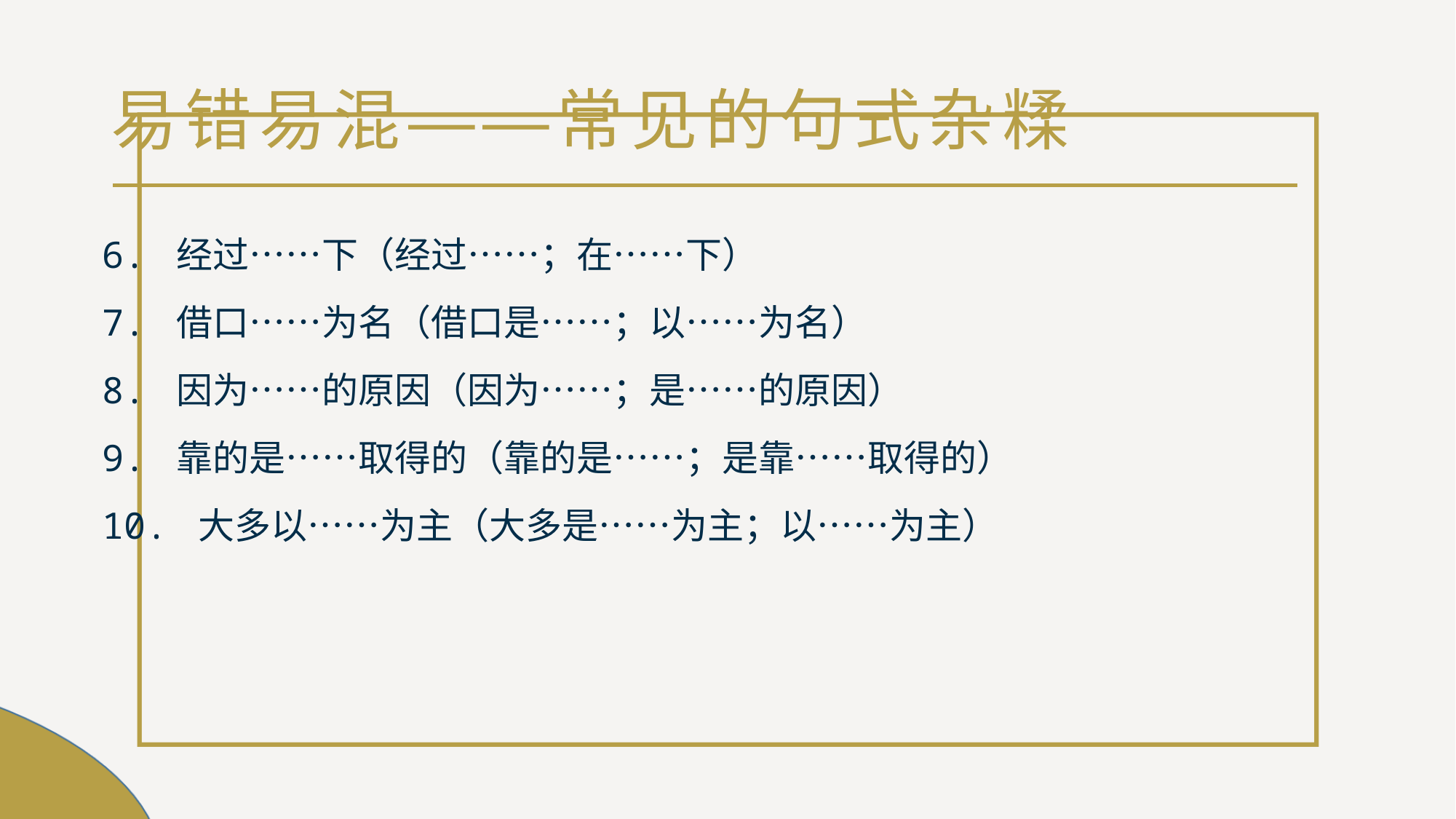

# 易错易混——常见的句式杂糅
6. 经过……下（经过……；在……下）
7. 借口……为名（借口是……；以……为名）
8. 因为……的原因（因为……；是……的原因）
9. 靠的是……取得的（靠的是……；是靠……取得的）
10. 大多以……为主（大多是……为主；以……为主）